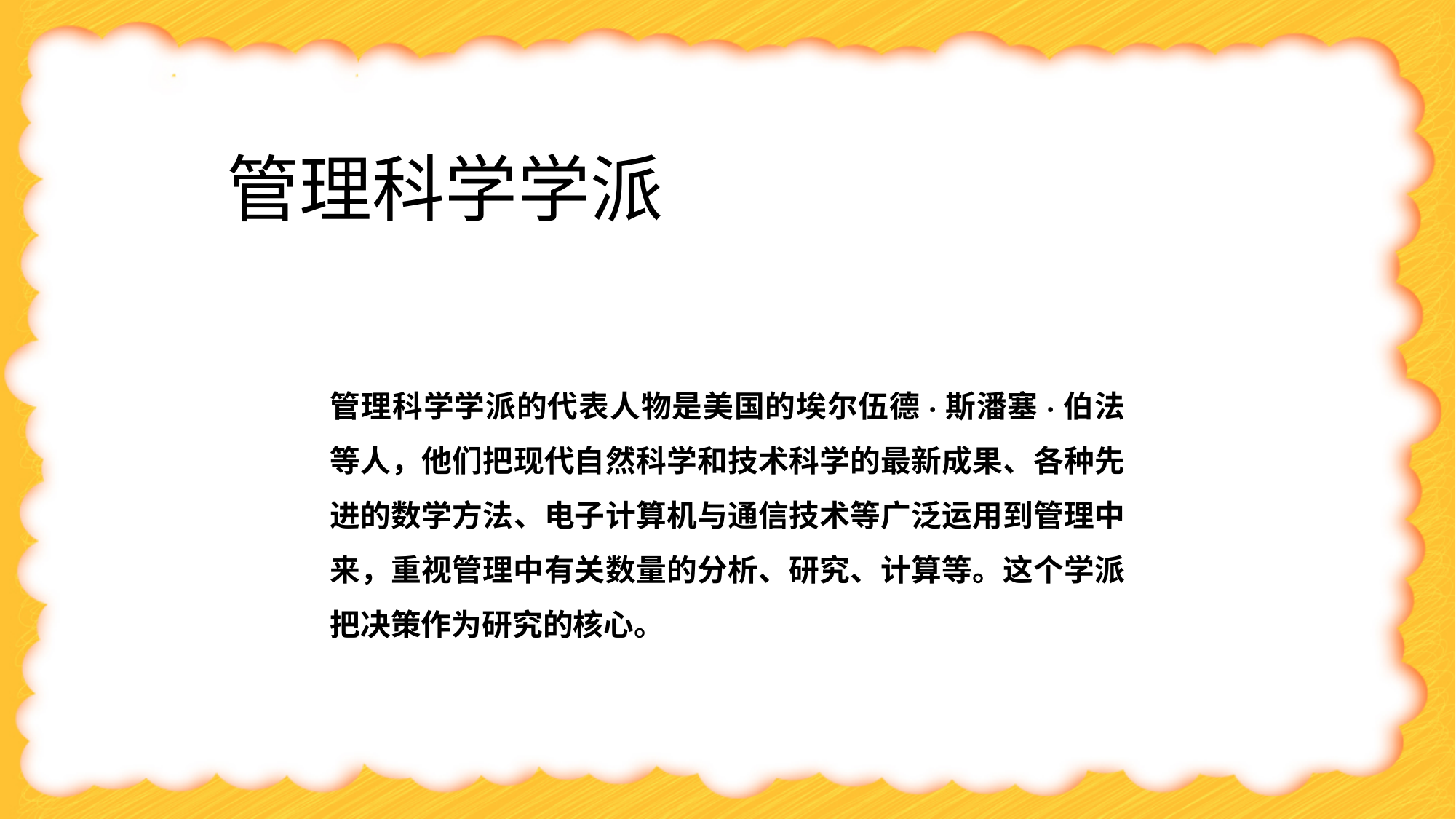

管理科学学派
管理科学学派的代表人物是美国的埃尔伍德·斯潘塞·伯法等人，他们把现代自然科学和技术科学的最新成果、各种先进的数学方法、电子计算机与通信技术等广泛运用到管理中来，重视管理中有关数量的分析、研究、计算等。这个学派把决策作为研究的核心。